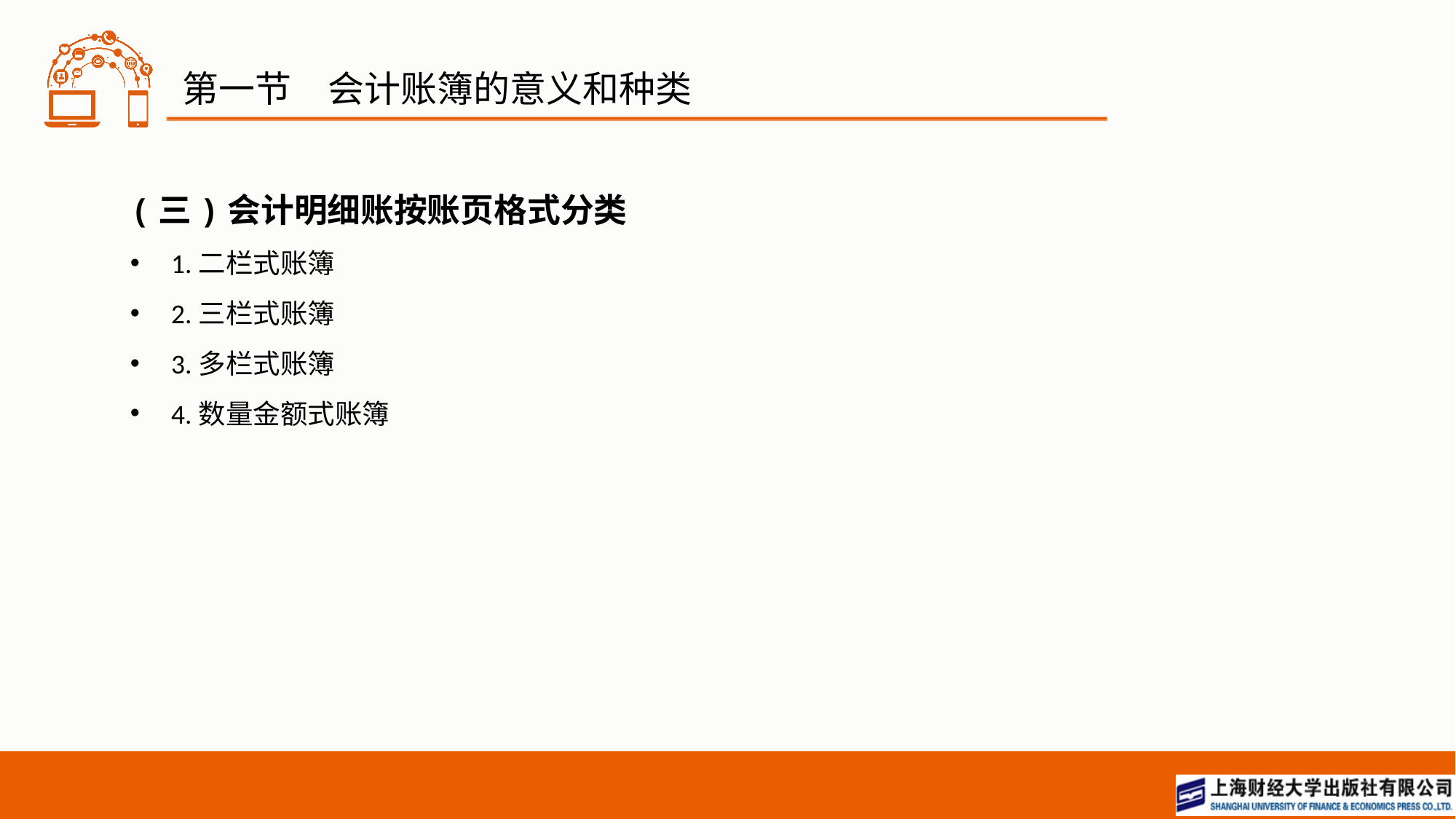

# 第一节　会计账簿的意义和种类
(三)会计明细账按账页格式分类
1.二栏式账簿
2.三栏式账簿
3.多栏式账簿
4.数量金额式账簿